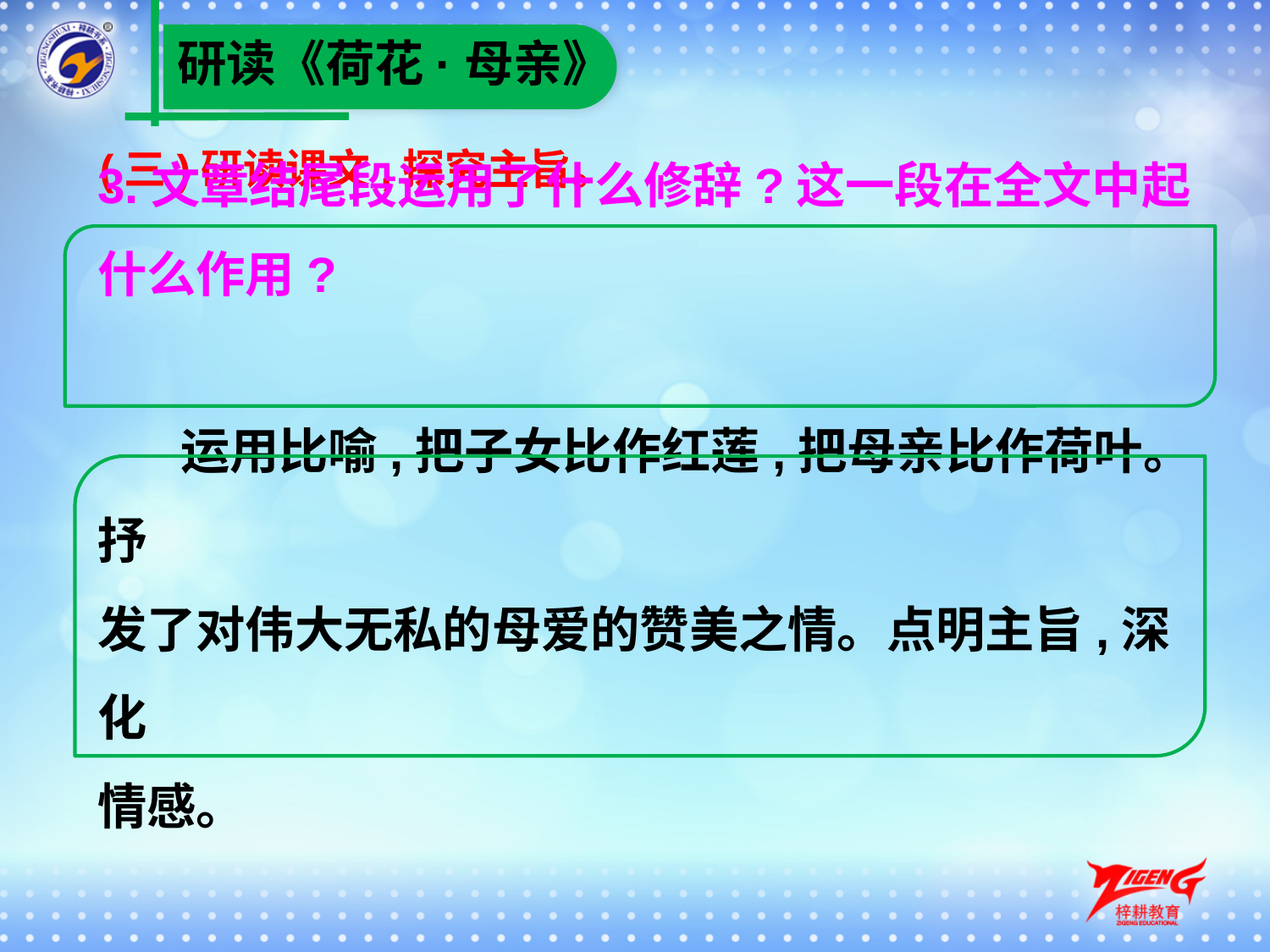

研读《荷花·母亲》
(三)研读课文,探究主旨。
3.文章结尾段运用了什么修辞?这一段在全文中起
什么作用?

　   运用比喻,把子女比作红莲,把母亲比作荷叶。抒
发了对伟大无私的母爱的赞美之情。点明主旨,深化
情感。